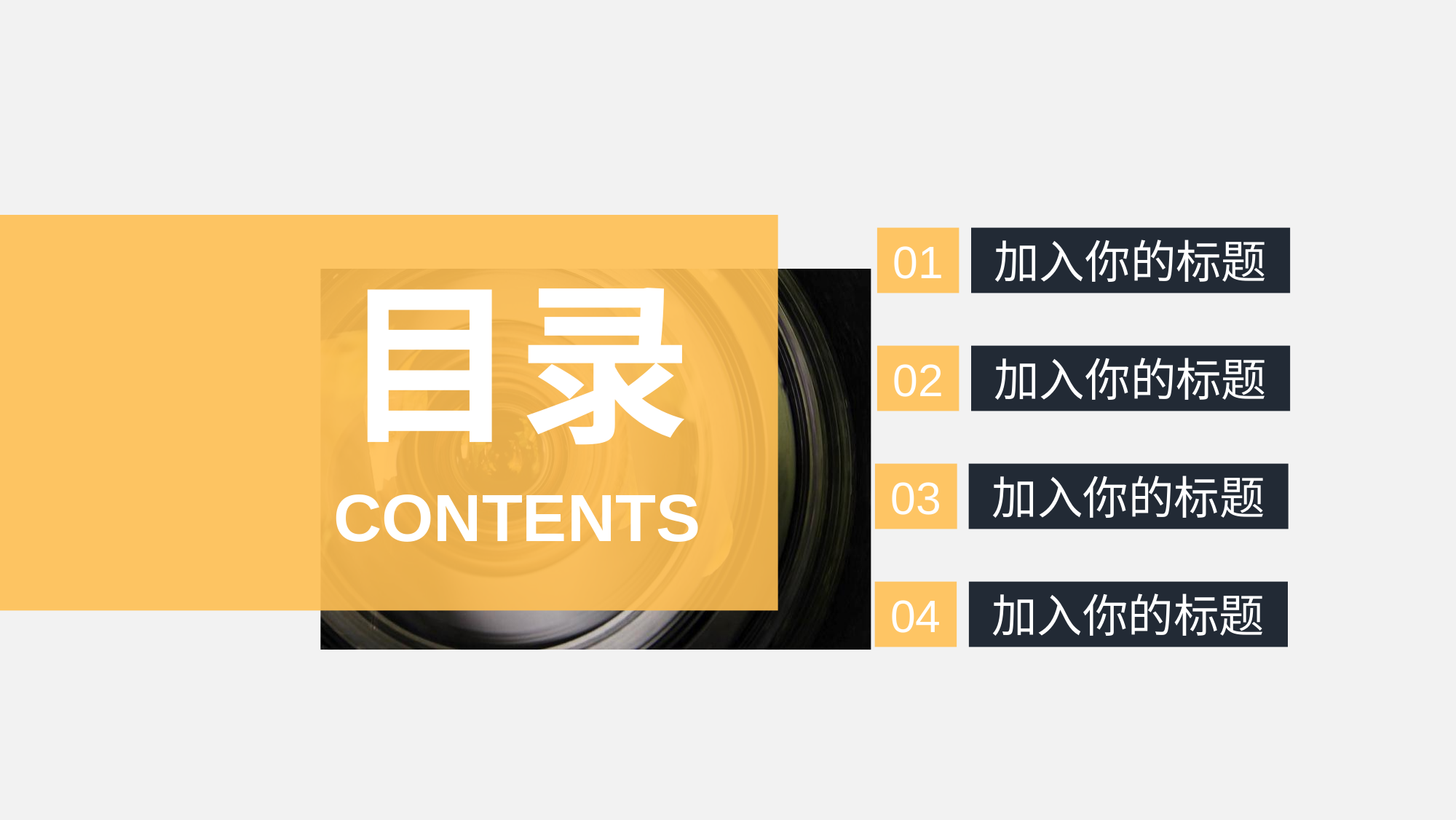

01
加入你的标题
目录

02
加入你的标题
03
加入你的标题
CONTENTS
04
加入你的标题